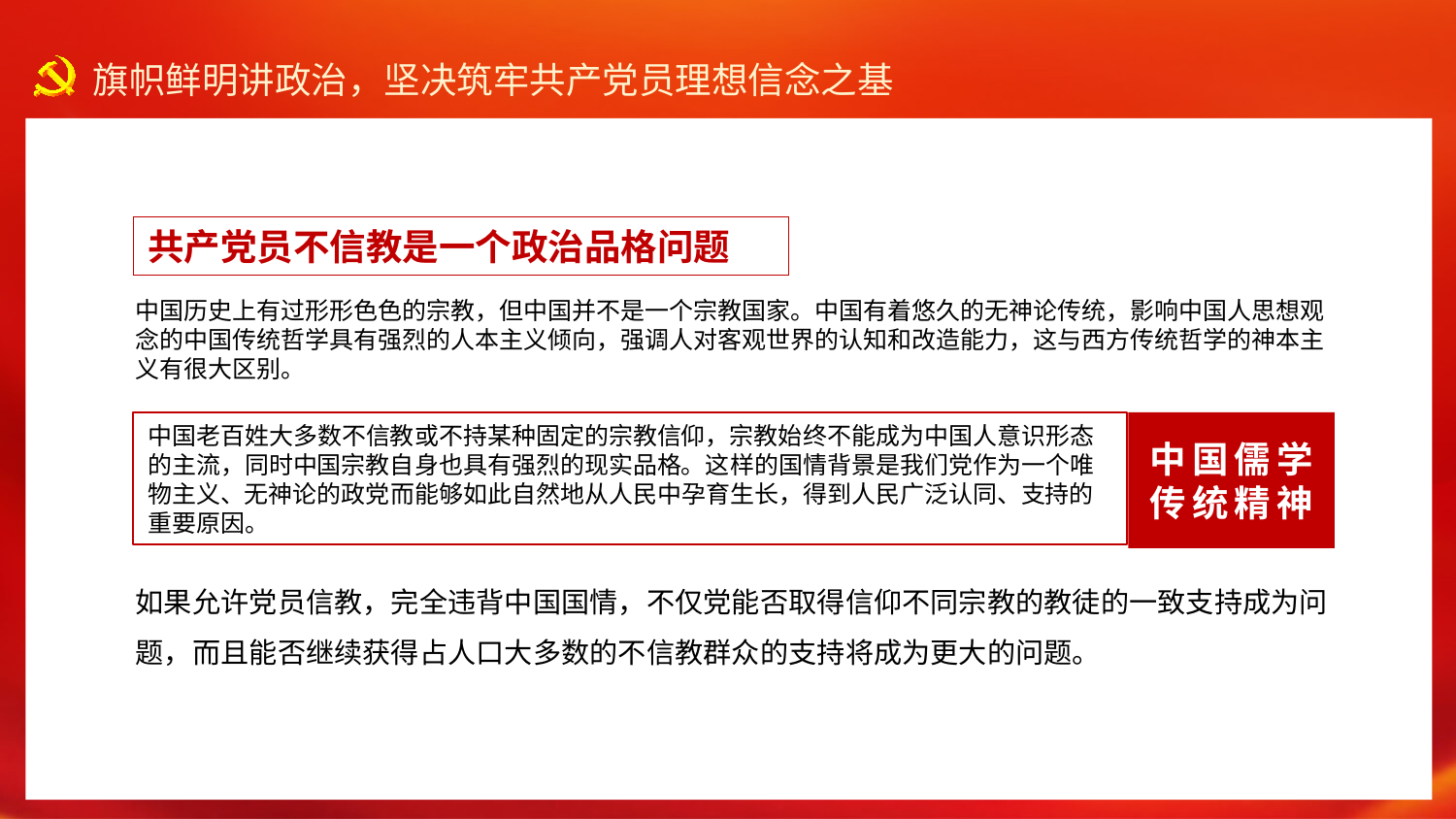

共产党员不信教是一个政治品格问题
中国历史上有过形形色色的宗教，但中国并不是一个宗教国家。中国有着悠久的无神论传统，影响中国人思想观念的中国传统哲学具有强烈的人本主义倾向，强调人对客观世界的认知和改造能力，这与西方传统哲学的神本主义有很大区别。
中国老百姓大多数不信教或不持某种固定的宗教信仰，宗教始终不能成为中国人意识形态的主流，同时中国宗教自身也具有强烈的现实品格。这样的国情背景是我们党作为一个唯物主义、无神论的政党而能够如此自然地从人民中孕育生长，得到人民广泛认同、支持的重要原因。
中国儒学
传统精神
如果允许党员信教，完全违背中国国情，不仅党能否取得信仰不同宗教的教徒的一致支持成为问题，而且能否继续获得占人口大多数的不信教群众的支持将成为更大的问题。